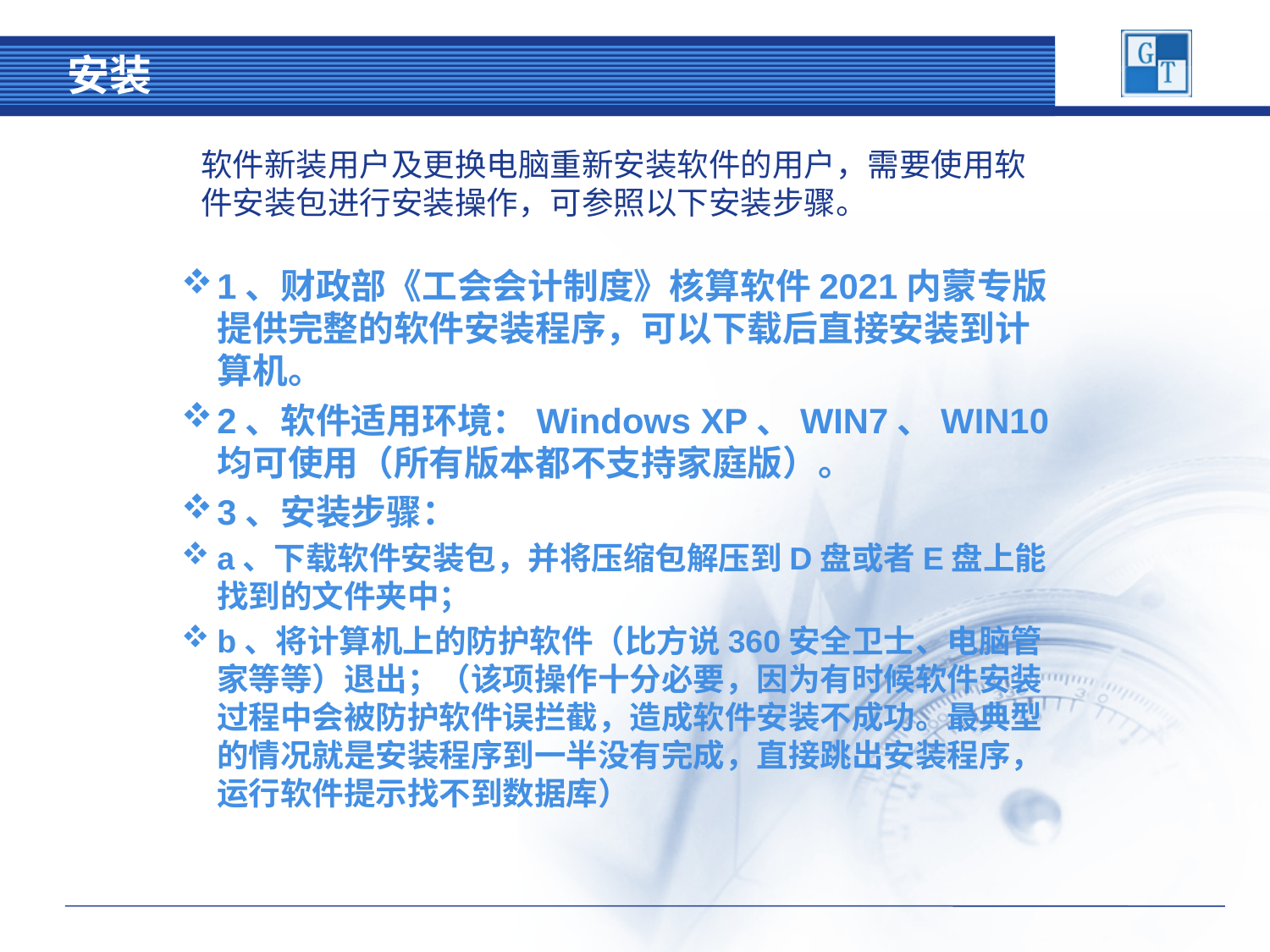

# 安装
软件新装用户及更换电脑重新安装软件的用户，需要使用软件安装包进行安装操作，可参照以下安装步骤。
1、财政部《工会会计制度》核算软件2021内蒙专版提供完整的软件安装程序，可以下载后直接安装到计算机。
2、软件适用环境：Windows XP、WIN7、WIN10均可使用（所有版本都不支持家庭版）。
3、安装步骤：
a、下载软件安装包，并将压缩包解压到D盘或者E盘上能找到的文件夹中；
b、将计算机上的防护软件（比方说360安全卫士、电脑管家等等）退出；（该项操作十分必要，因为有时候软件安装过程中会被防护软件误拦截，造成软件安装不成功。最典型的情况就是安装程序到一半没有完成，直接跳出安装程序，运行软件提示找不到数据库）